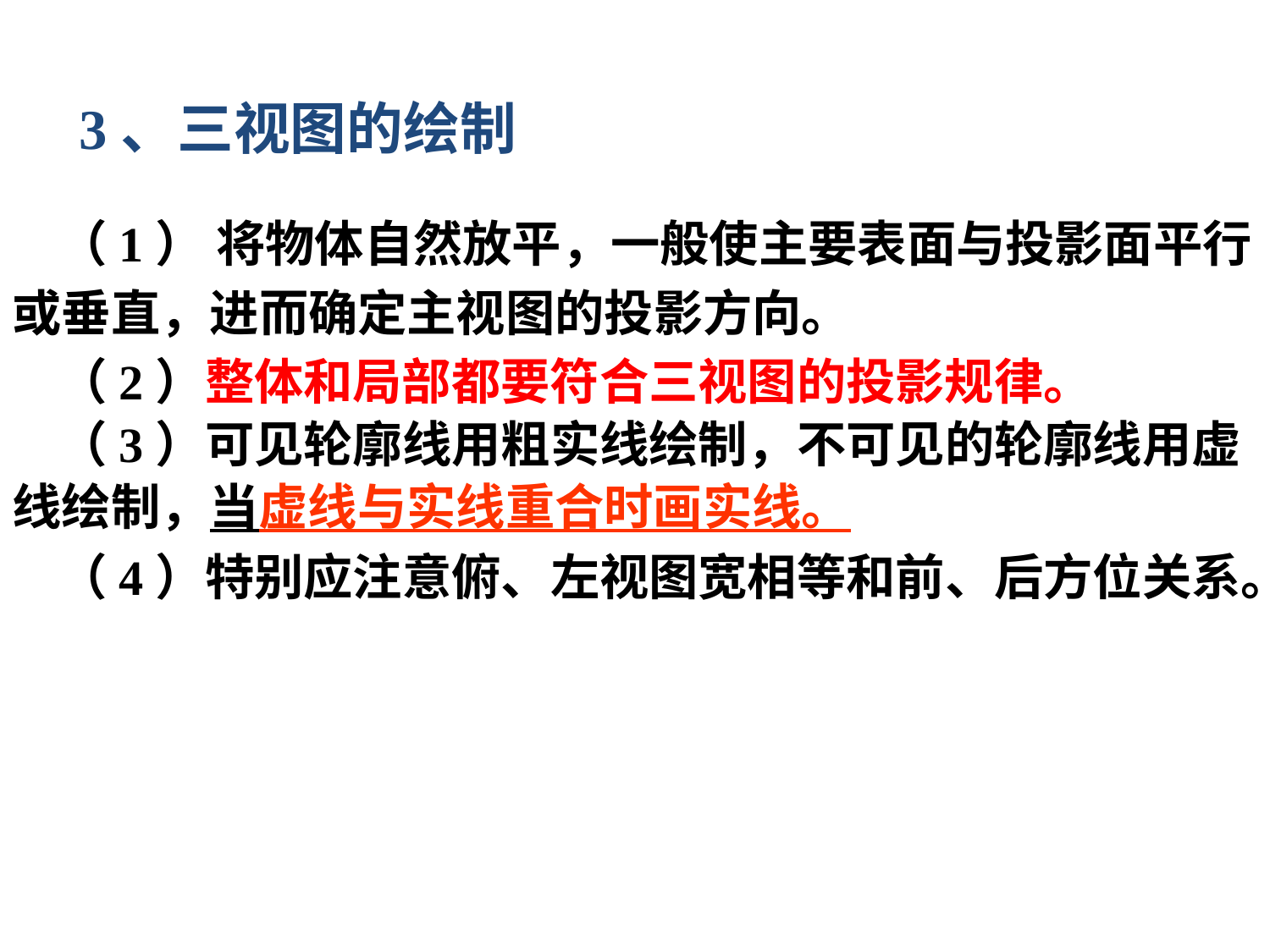

3、三视图的绘制
   （1） 将物体自然放平，一般使主要表面与投影面平行
或垂直，进而确定主视图的投影方向。
   （2）整体和局部都要符合三视图的投影规律。
   （3）可见轮廓线用粗实线绘制，不可见的轮廓线用虚
线绘制，当虚线与实线重合时画实线。
   （4）特别应注意俯、左视图宽相等和前、后方位关系。